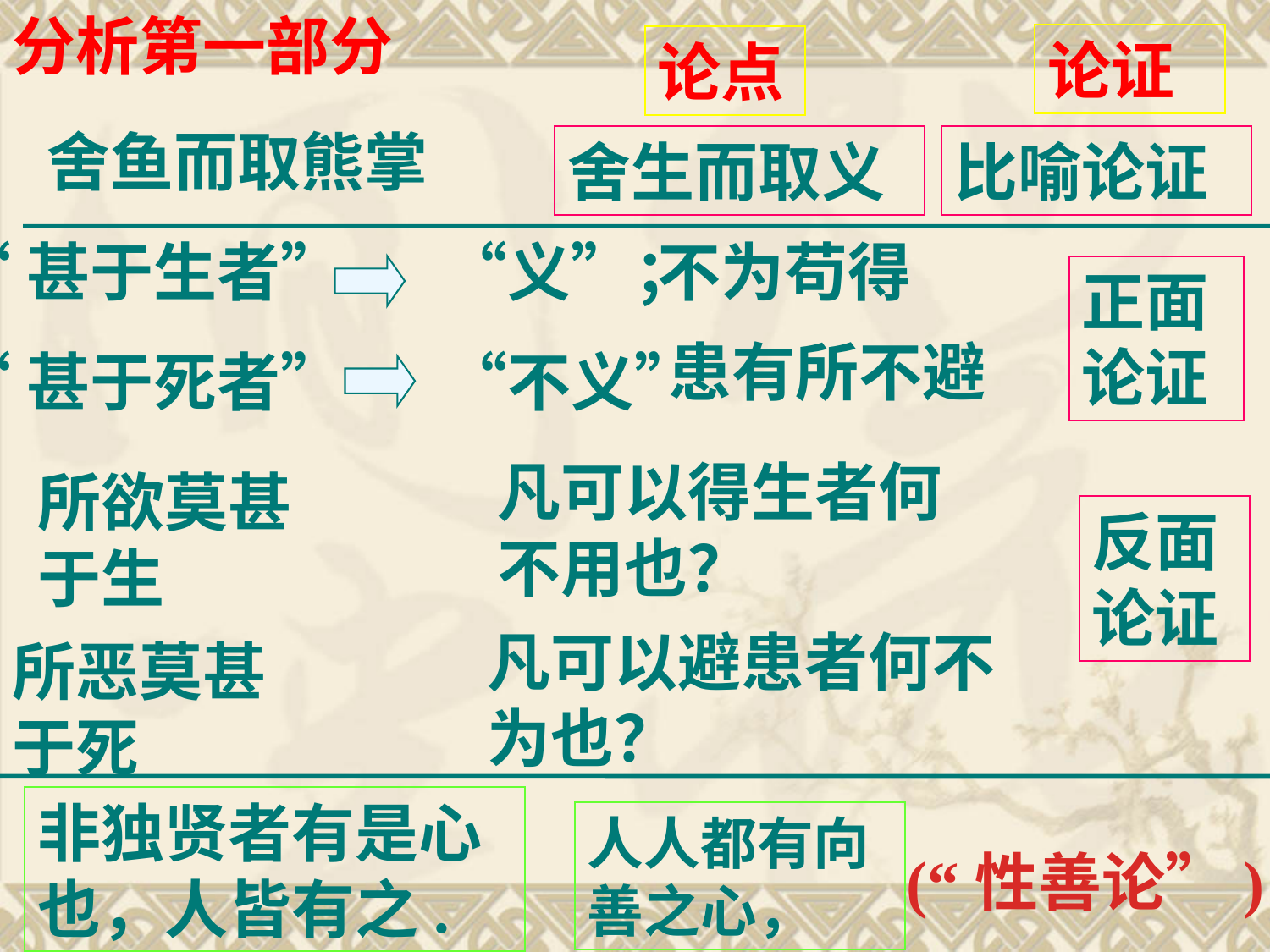

分析第一部分
论证
论点
舍鱼而取熊掌
舍生而取义
比喻论证
“甚于生者”       “义”；

不为苟得

正面论证
患有所不避
“甚于死者”       “不义”

凡可以得生者何不用也？
所欲莫甚于生
反面论证
凡可以避患者何不为也？
所恶莫甚于死

非独贤者有是心也，人皆有之.
人人都有向善之心，
(“性善论”)